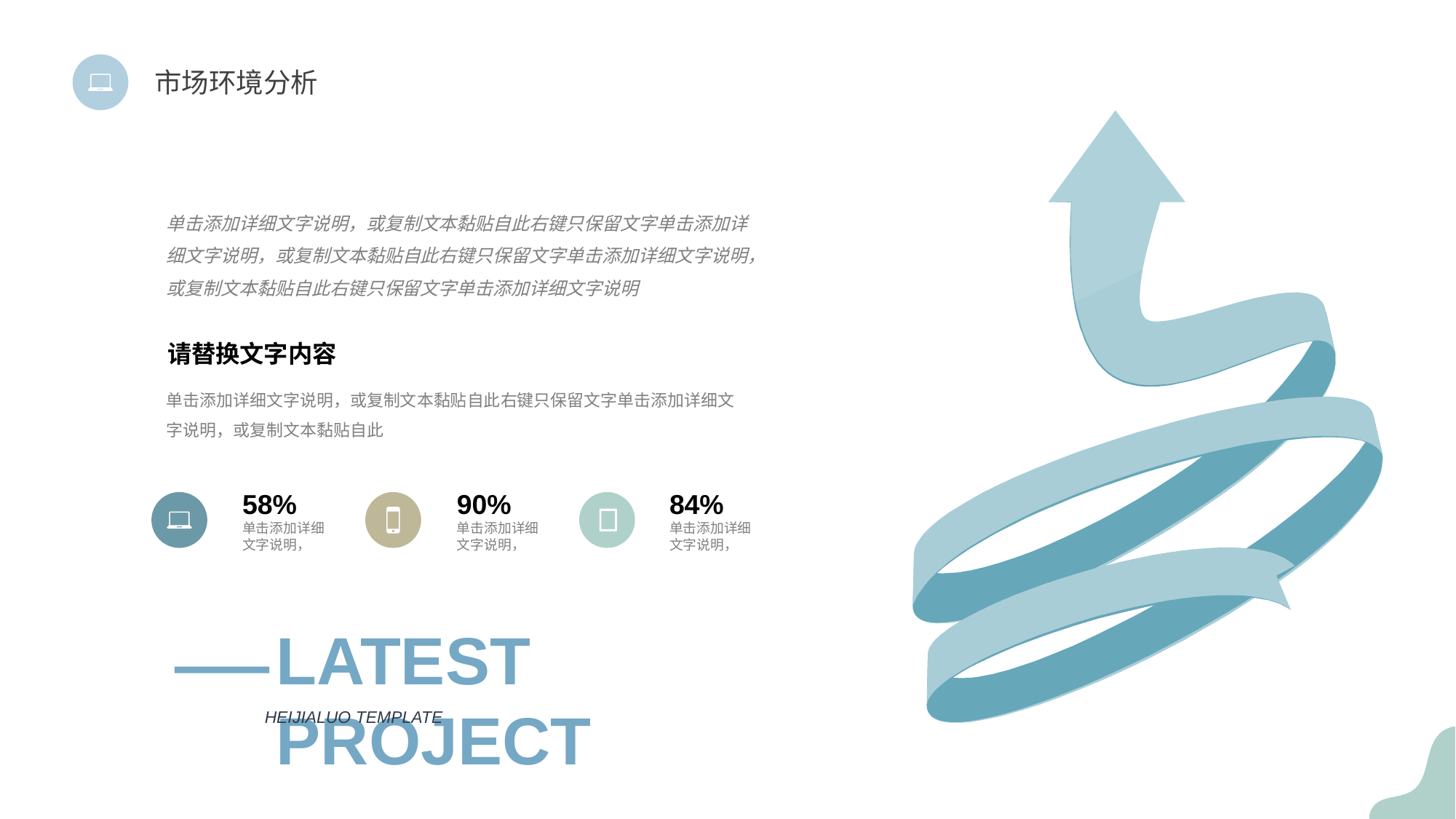

市场环境分析

单击添加详细文字说明，或复制文本黏贴自此右键只保留文字单击添加详细文字说明，或复制文本黏贴自此右键只保留文字单击添加详细文字说明，或复制文本黏贴自此右键只保留文字单击添加详细文字说明
请替换文字内容
单击添加详细文字说明，或复制文本黏贴自此右键只保留文字单击添加详细文字说明，或复制文本黏贴自此
84%
单击添加详细文字说明，
90%
单击添加详细文字说明，
58%
单击添加详细文字说明，

LATEST PROJECT

HEIJIALUO TEMPLATE